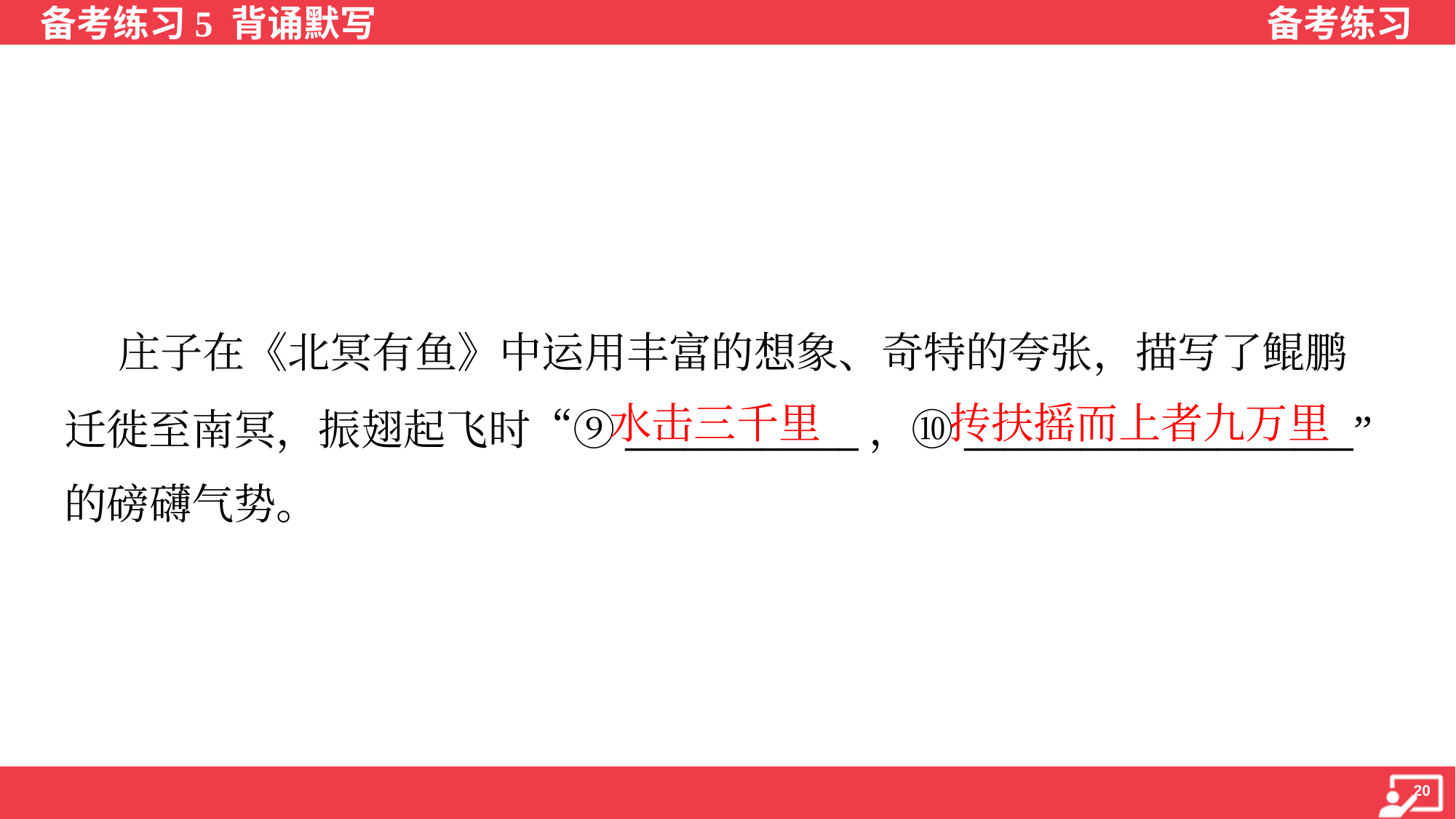

庄子在《北冥有鱼》中运用丰富的想象、奇特的夸张，描写了鲲鹏
迁徙至南冥，振翅起飞时“⑨____________，⑩____________________”
的磅礴气势。
水击三千里
抟扶摇而上者九万里